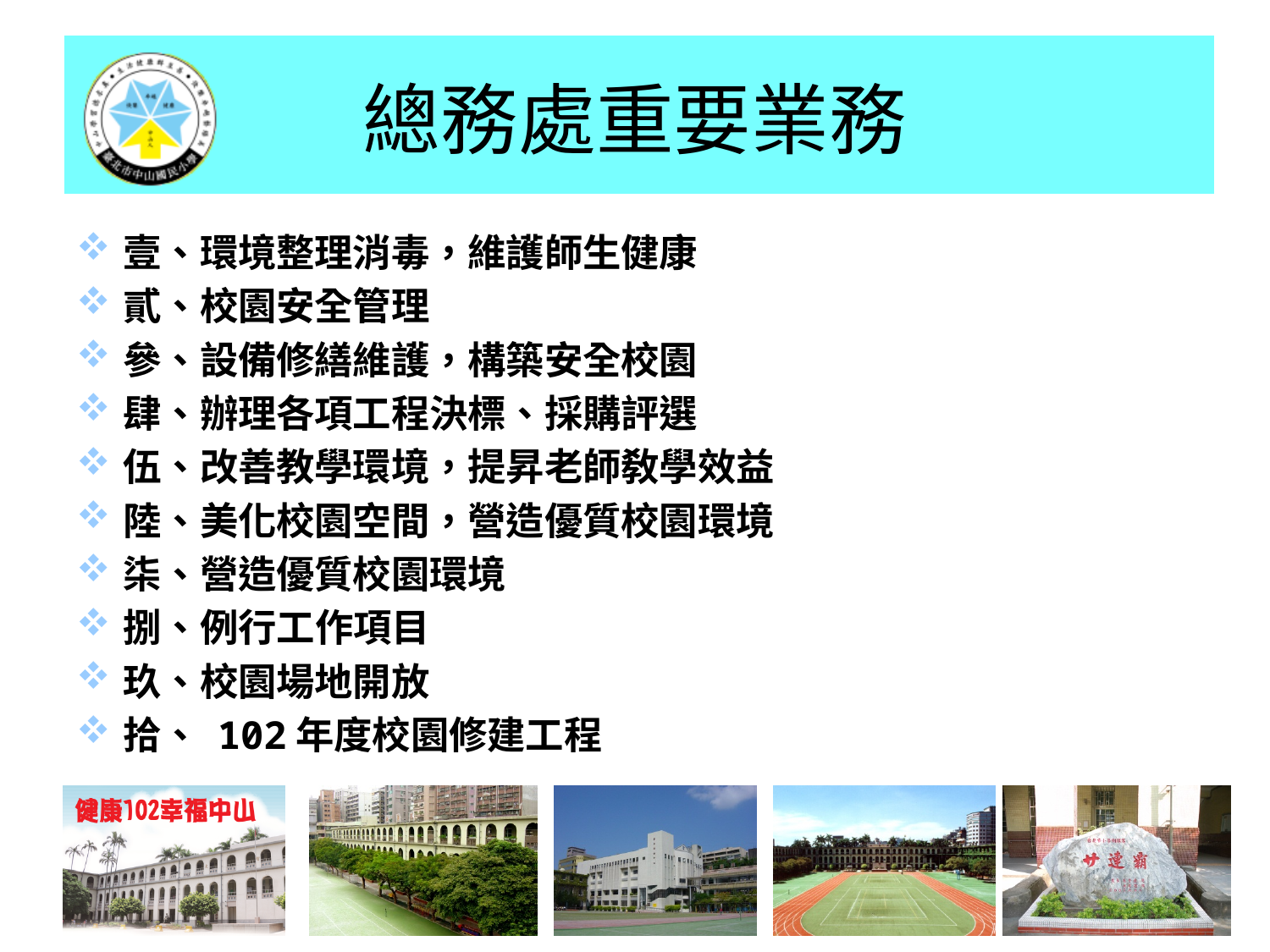

# 總務處重要業務
壹、環境整理消毒，維護師生健康
貳、校園安全管理
參、設備修繕維護，構築安全校園
肆、辦理各項工程決標、採購評選
伍、改善教學環境，提昇老師敎學效益
陸、美化校園空間，營造優質校園環境
柒、營造優質校園環境
捌、例行工作項目
玖、校園場地開放
拾、 102年度校園修建工程